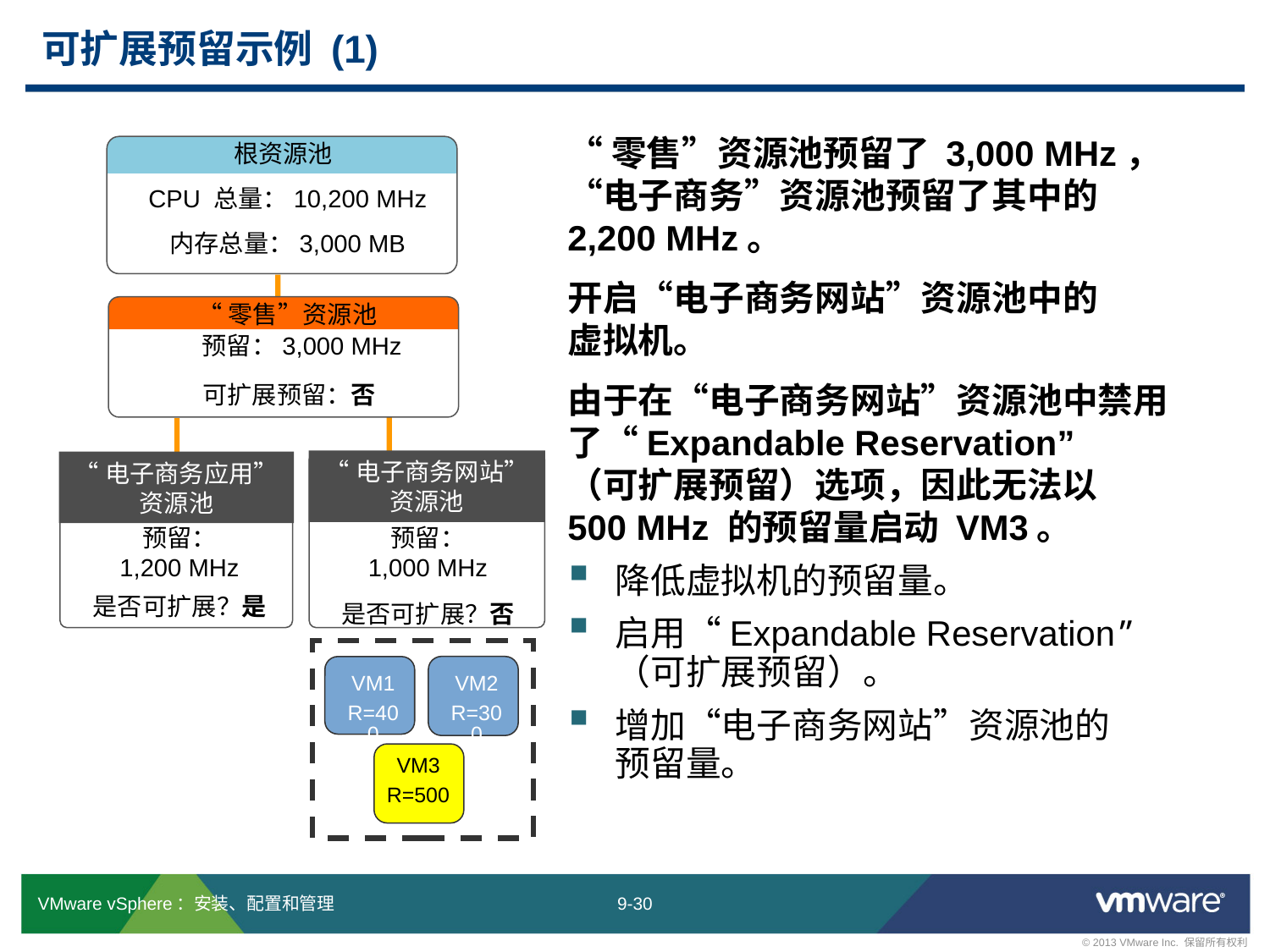

# 可扩展预留示例 (1)
“零售”资源池预留了 3,000 MHz，
“电子商务”资源池预留了其中的 2,200 MHz。
开启“电子商务网站”资源池中的
虚拟机。
由于在“电子商务网站”资源池中禁用了“Expandable Reservation”
（可扩展预留）选项，因此无法以
500 MHz 的预留量启动 VM3。
降低虚拟机的预留量。
启用“Expandable Reservation”
（可扩展预留）。
增加“电子商务网站”资源池的
预留量。
根资源池

 CPU 总量：10,200 MHz
 内存总量：3,000 MB

 “零售”资源池

 预留：3,000 MHz
可扩展预留：否

“电子商务网站”
资源池
“电子商务应用”
资源池

预留：
1,200 MHz
是否可扩展？是
预留：
1,000 MHz
是否可扩展？否

VM2
R=300
VM1
R=400

VM3
R=500